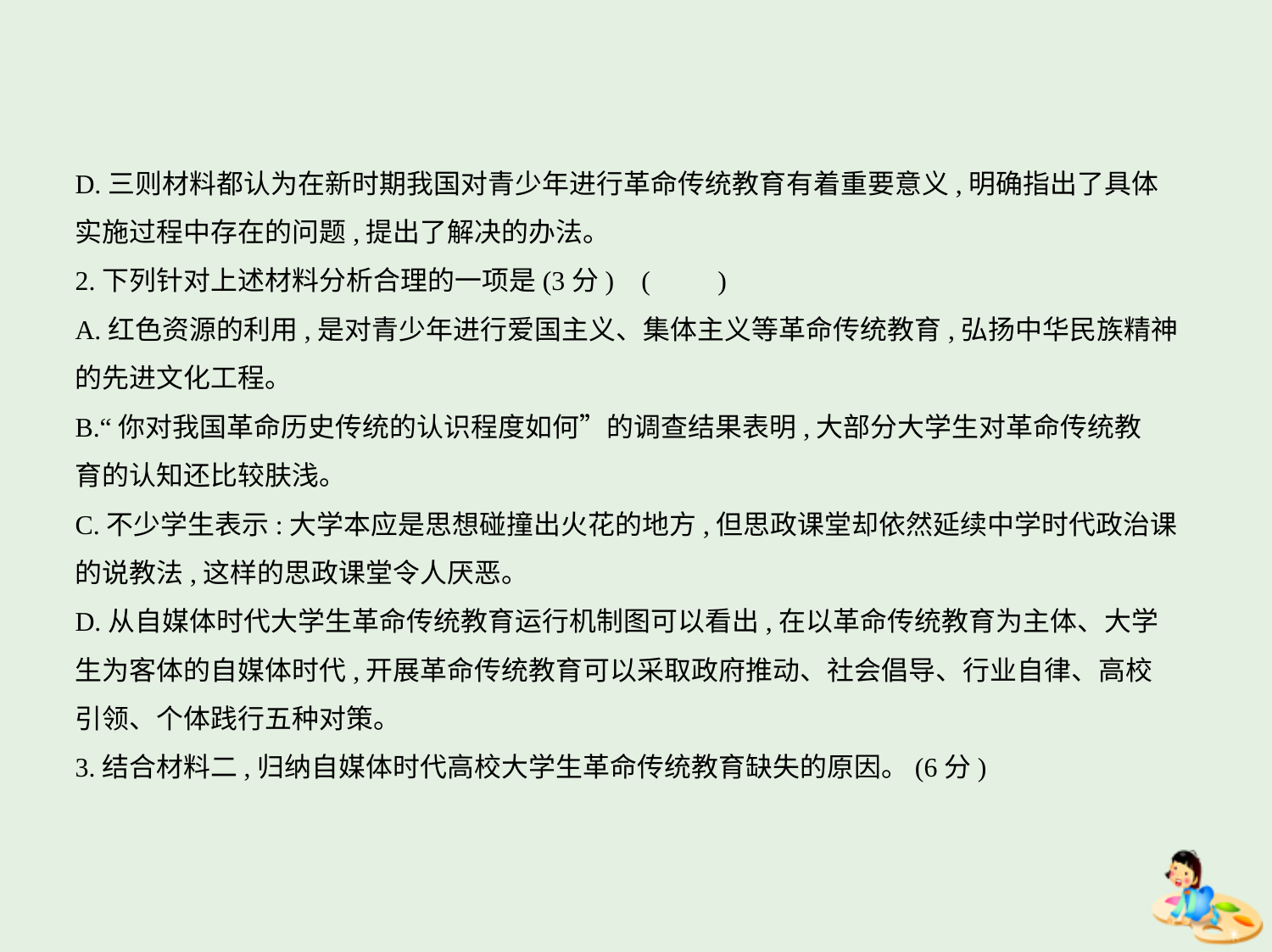

D.三则材料都认为在新时期我国对青少年进行革命传统教育有着重要意义,明确指出了具体
实施过程中存在的问题,提出了解决的办法。
2.下列针对上述材料分析合理的一项是(3分) (　　)
A.红色资源的利用,是对青少年进行爱国主义、集体主义等革命传统教育,弘扬中华民族精神
的先进文化工程。
B.“你对我国革命历史传统的认识程度如何”的调查结果表明,大部分大学生对革命传统教
育的认知还比较肤浅。
C.不少学生表示:大学本应是思想碰撞出火花的地方,但思政课堂却依然延续中学时代政治课
的说教法,这样的思政课堂令人厌恶。
D.从自媒体时代大学生革命传统教育运行机制图可以看出,在以革命传统教育为主体、大学
生为客体的自媒体时代,开展革命传统教育可以采取政府推动、社会倡导、行业自律、高校
引领、个体践行五种对策。
3.结合材料二,归纳自媒体时代高校大学生革命传统教育缺失的原因。(6分)